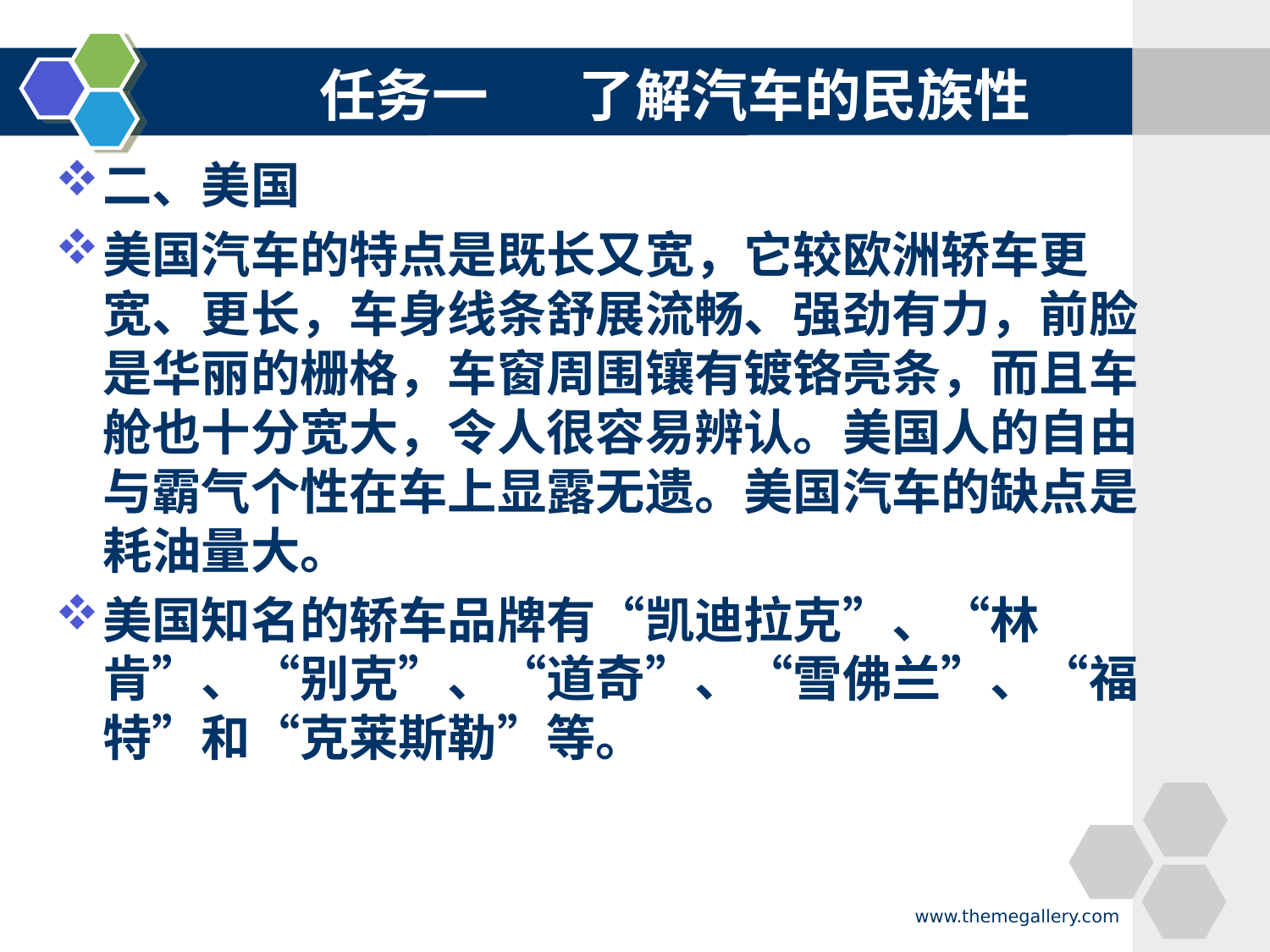

#
任务一       了解汽车的民族性
二、美国
美国汽车的特点是既长又宽，它较欧洲轿车更宽、更长，车身线条舒展流畅、强劲有力，前脸是华丽的栅格，车窗周围镶有镀铬亮条，而且车舱也十分宽大，令人很容易辨认。美国人的自由与霸气个性在车上显露无遗。美国汽车的缺点是耗油量大。
美国知名的轿车品牌有“凯迪拉克”、“林肯”、“别克”、“道奇”、“雪佛兰”、“福特”和“克莱斯勒”等。
www.themegallery.com